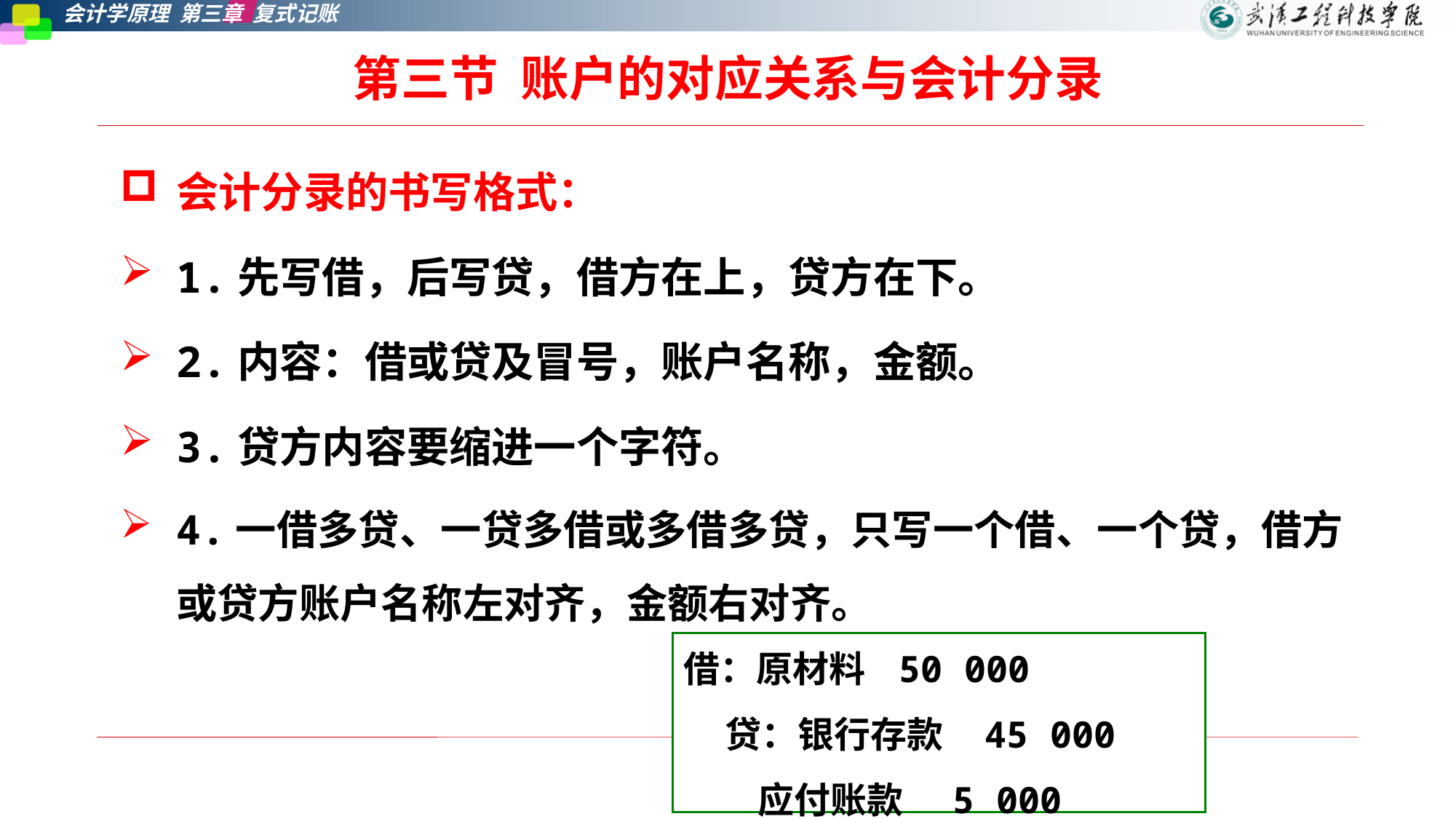

# 第三节  账户的对应关系与会计分录
会计分录的书写格式：
1.先写借，后写贷，借方在上，贷方在下。
2.内容：借或贷及冒号，账户名称，金额。
3.贷方内容要缩进一个字符。
4.一借多贷、一贷多借或多借多贷，只写一个借、一个贷，借方或贷方账户名称左对齐，金额右对齐。

借：原材料   50 000
    贷：银行存款    45 000
        应付账款     5 000